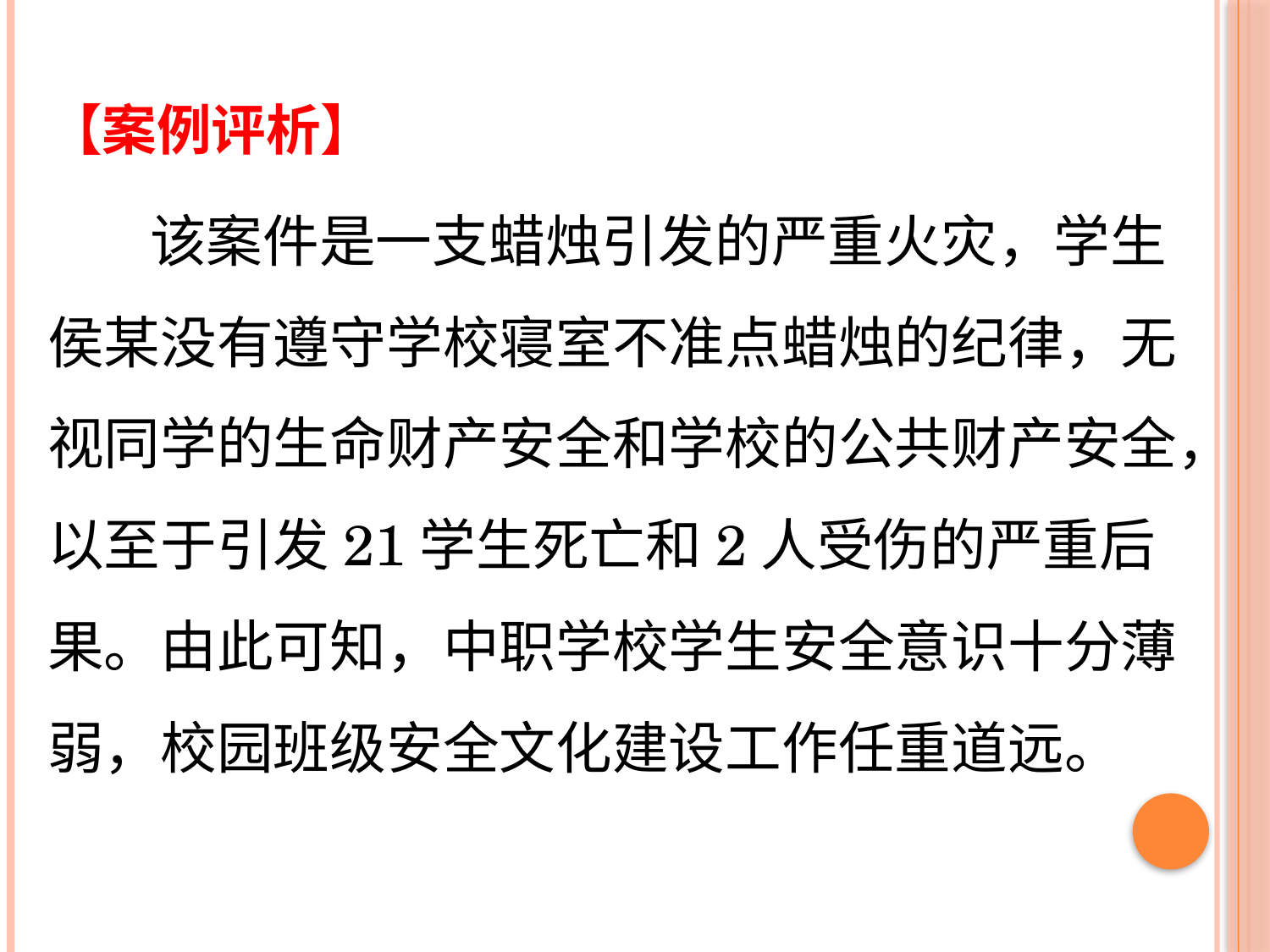

【案例评析】
       该案件是一支蜡烛引发的严重火灾，学生侯某没有遵守学校寝室不准点蜡烛的纪律，无视同学的生命财产安全和学校的公共财产安全，以至于引发21学生死亡和2人受伤的严重后果。由此可知，中职学校学生安全意识十分薄弱，校园班级安全文化建设工作任重道远。